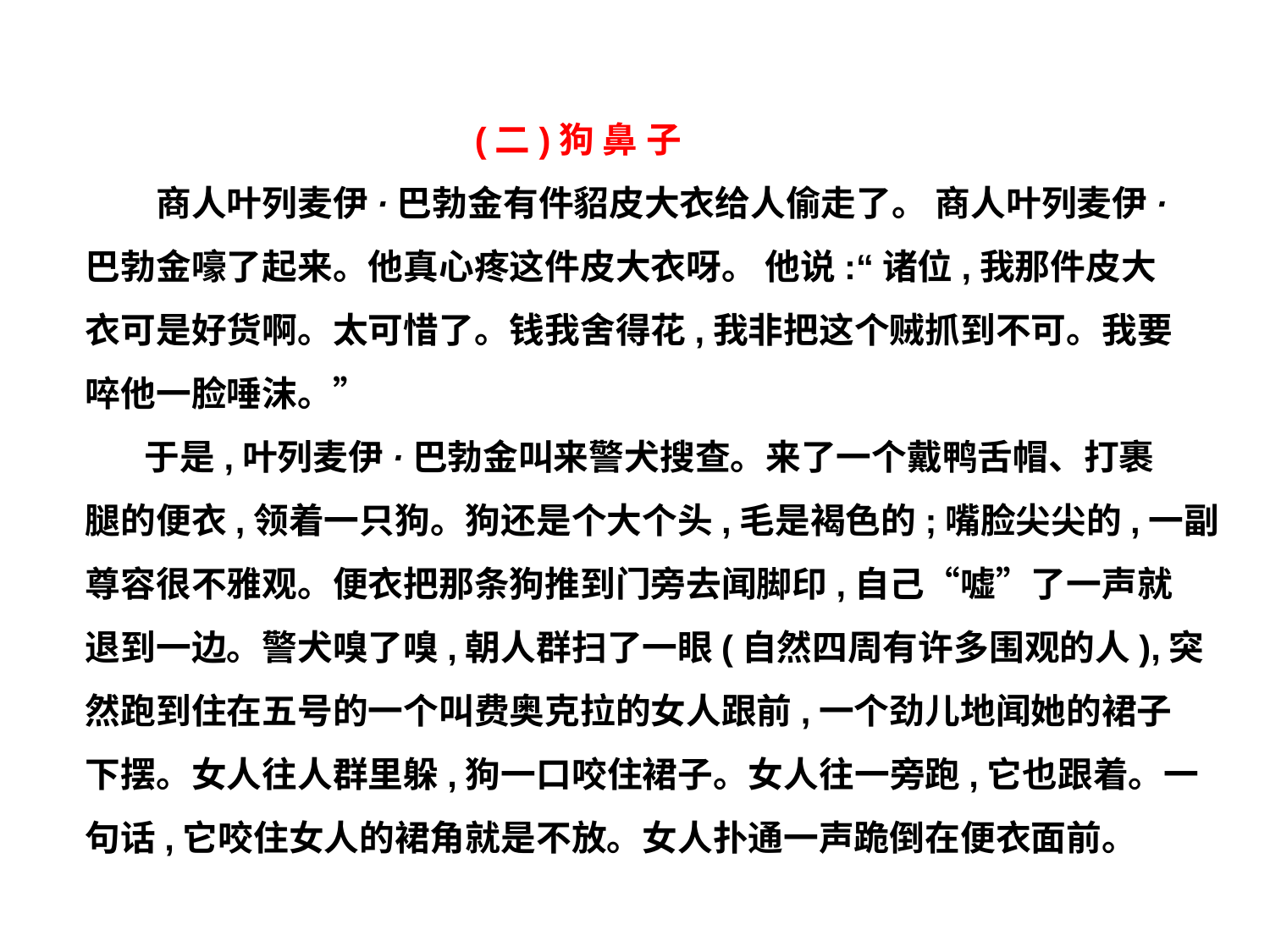

(二)狗 鼻 子
　　商人叶列麦伊·巴勃金有件貂皮大衣给人偷走了。 商人叶列麦伊·
巴勃金嚎了起来。他真心疼这件皮大衣呀。 他说:“诸位,我那件皮大
衣可是好货啊。太可惜了。钱我舍得花,我非把这个贼抓到不可。我要
啐他一脸唾沫。”
　   于是,叶列麦伊·巴勃金叫来警犬搜查。来了一个戴鸭舌帽、打裹
腿的便衣,领着一只狗。狗还是个大个头,毛是褐色的;嘴脸尖尖的,一副
尊容很不雅观。便衣把那条狗推到门旁去闻脚印,自己“嘘”了一声就
退到一边。警犬嗅了嗅,朝人群扫了一眼(自然四周有许多围观的人),突
然跑到住在五号的一个叫费奥克拉的女人跟前,一个劲儿地闻她的裙子
下摆。女人往人群里躲,狗一口咬住裙子。女人往一旁跑,它也跟着。一
句话,它咬住女人的裙角就是不放。女人扑通一声跪倒在便衣面前。